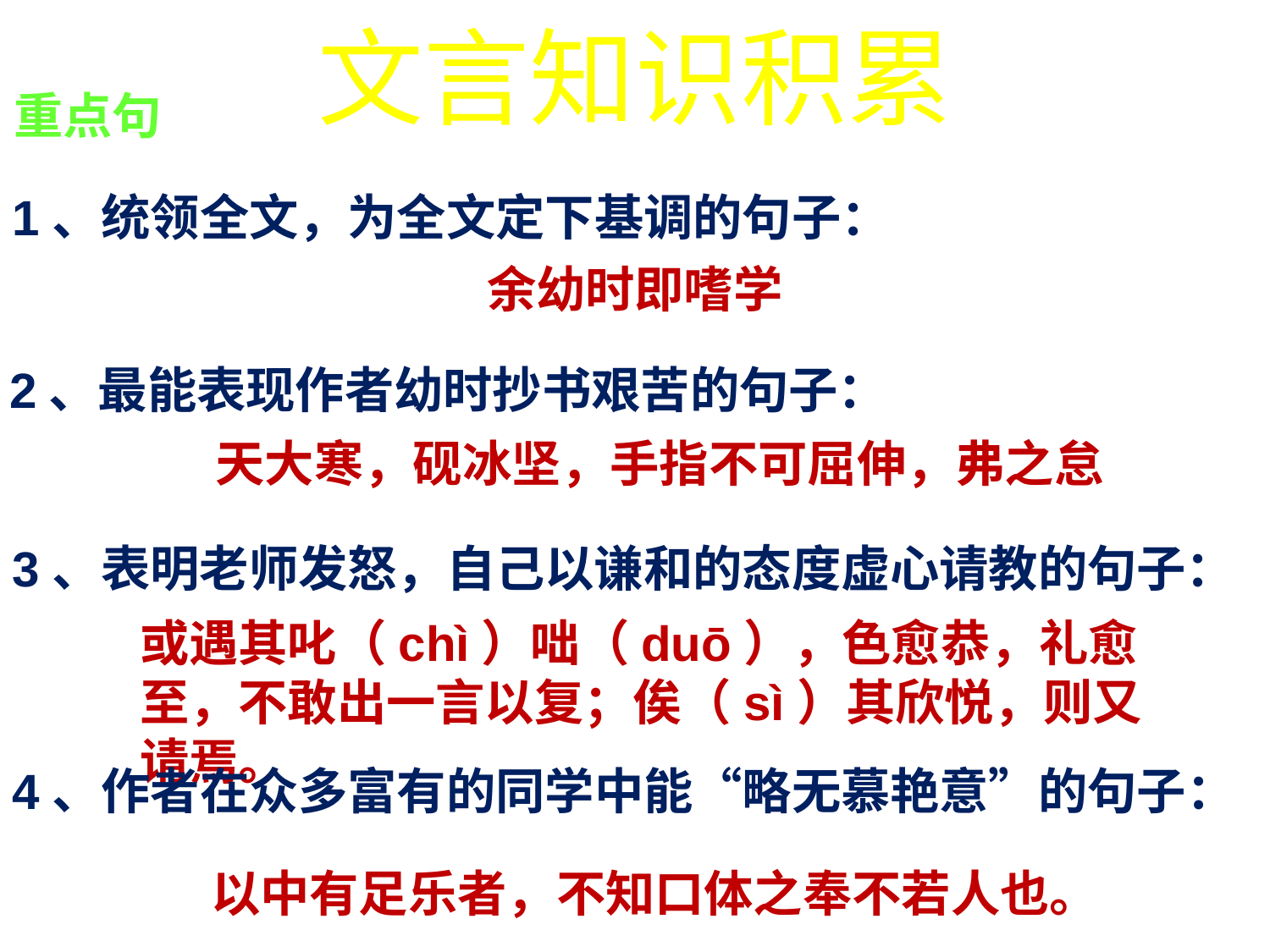

文言知识积累
重点句
1、统领全文，为全文定下基调的句子：
余幼时即嗜学
2、最能表现作者幼时抄书艰苦的句子：
天大寒，砚冰坚，手指不可屈伸，弗之怠
3、表明老师发怒，自己以谦和的态度虚心请教的句子：
或遇其叱（chì）咄（duō），色愈恭，礼愈至，不敢出一言以复；俟（sì）其欣悦，则又请焉。
4、作者在众多富有的同学中能“略无慕艳意”的句子：
以中有足乐者，不知口体之奉不若人也。